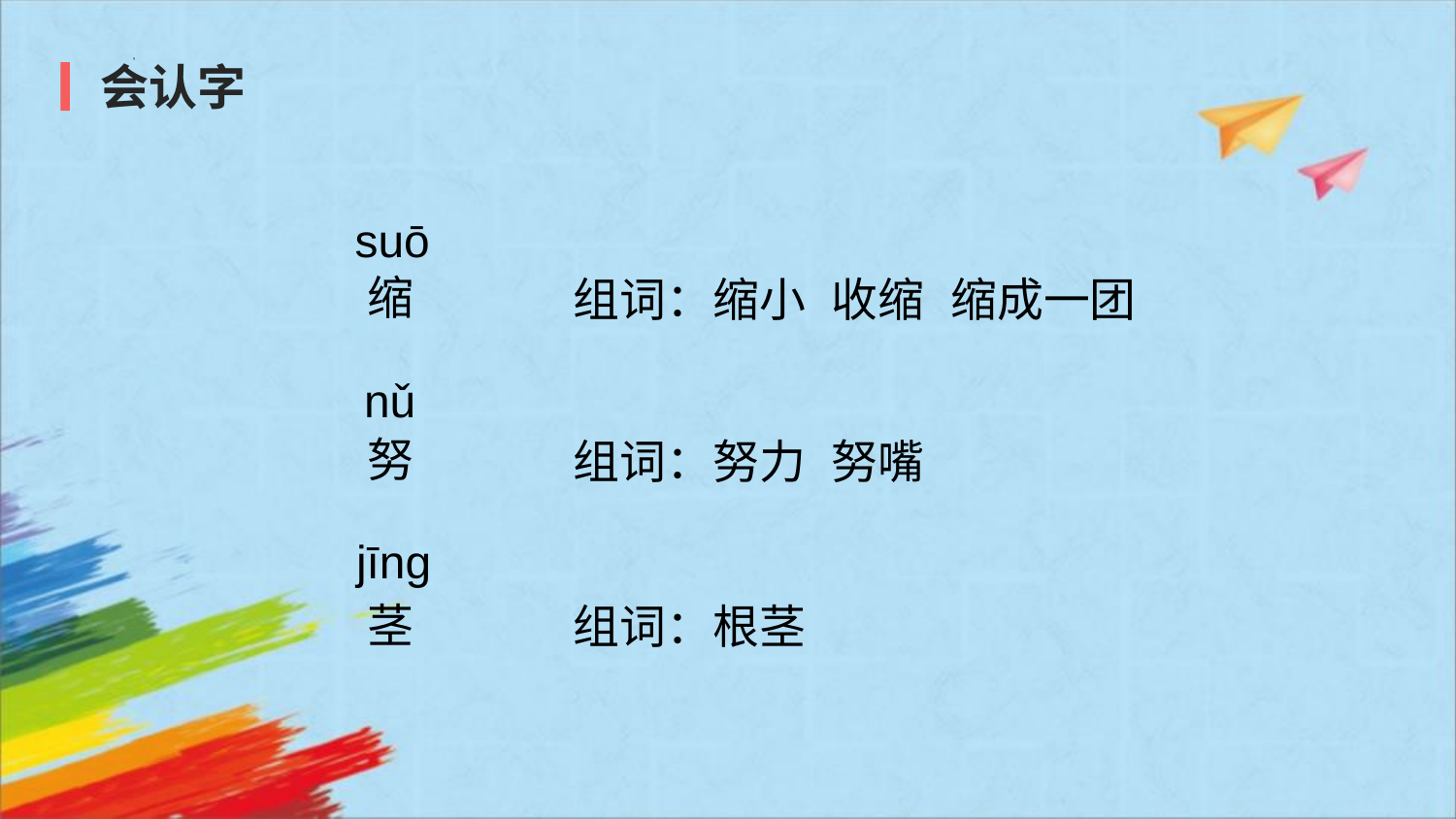

会认字

suō
缩
组词：缩小  收缩  缩成一团
nǔ
努
组词：努力  努嘴
jīnɡ
茎
组词：根茎